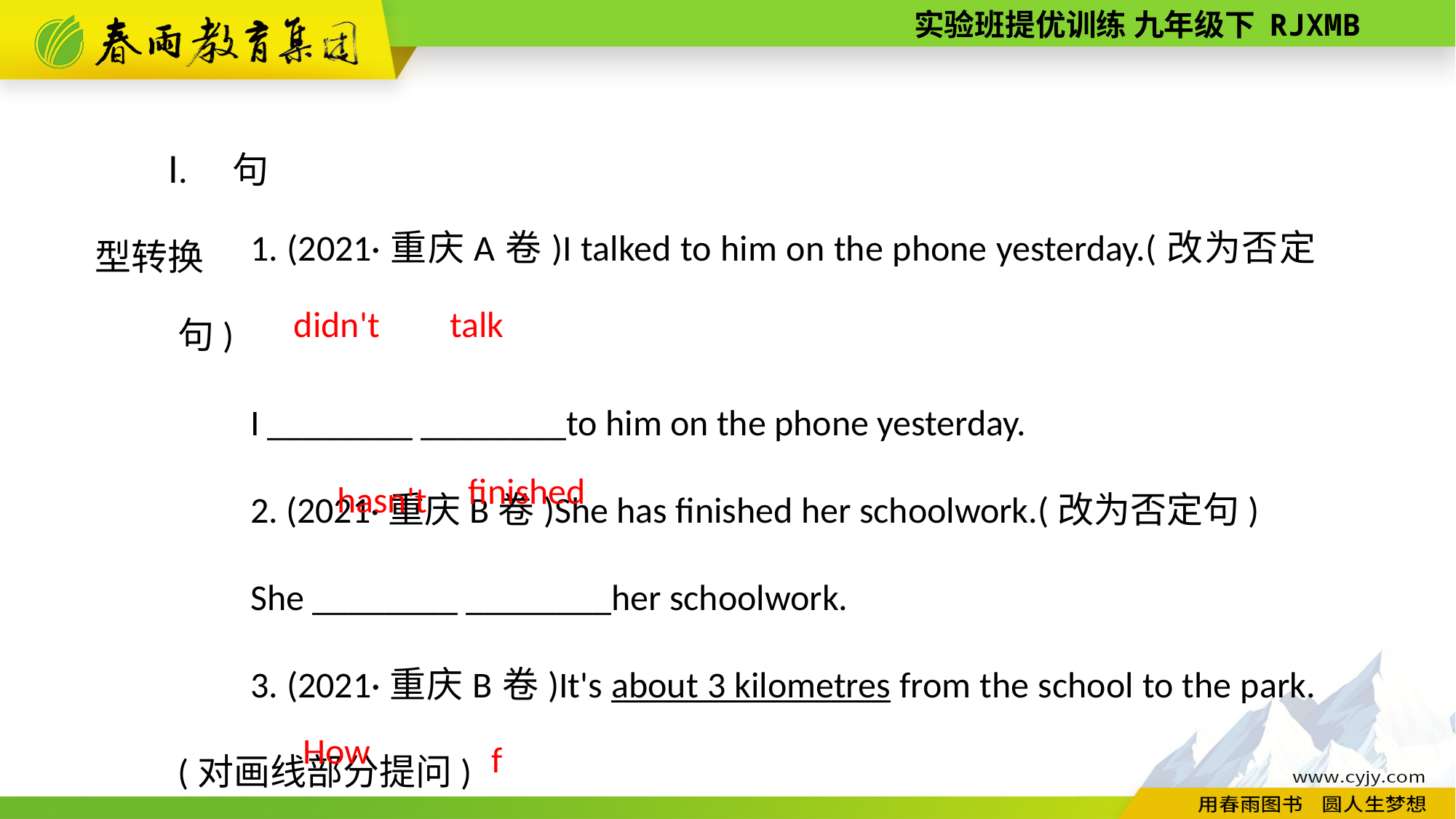

Ⅰ. 句型转换
1. (2021·重庆A卷)I talked to him on the phone yesterday.(改为否定句)
I ________ ________to him on the phone yesterday.
2. (2021·重庆B卷)She has finished her schoolwork.(改为否定句)
She ________ ________her schoolwork.
3. (2021·重庆B卷)It's about 3 kilometres from the school to the park.(对画线部分提问)
________ ________ is it from the school to the park?
talk
didn't
finished
hasn't
far
How